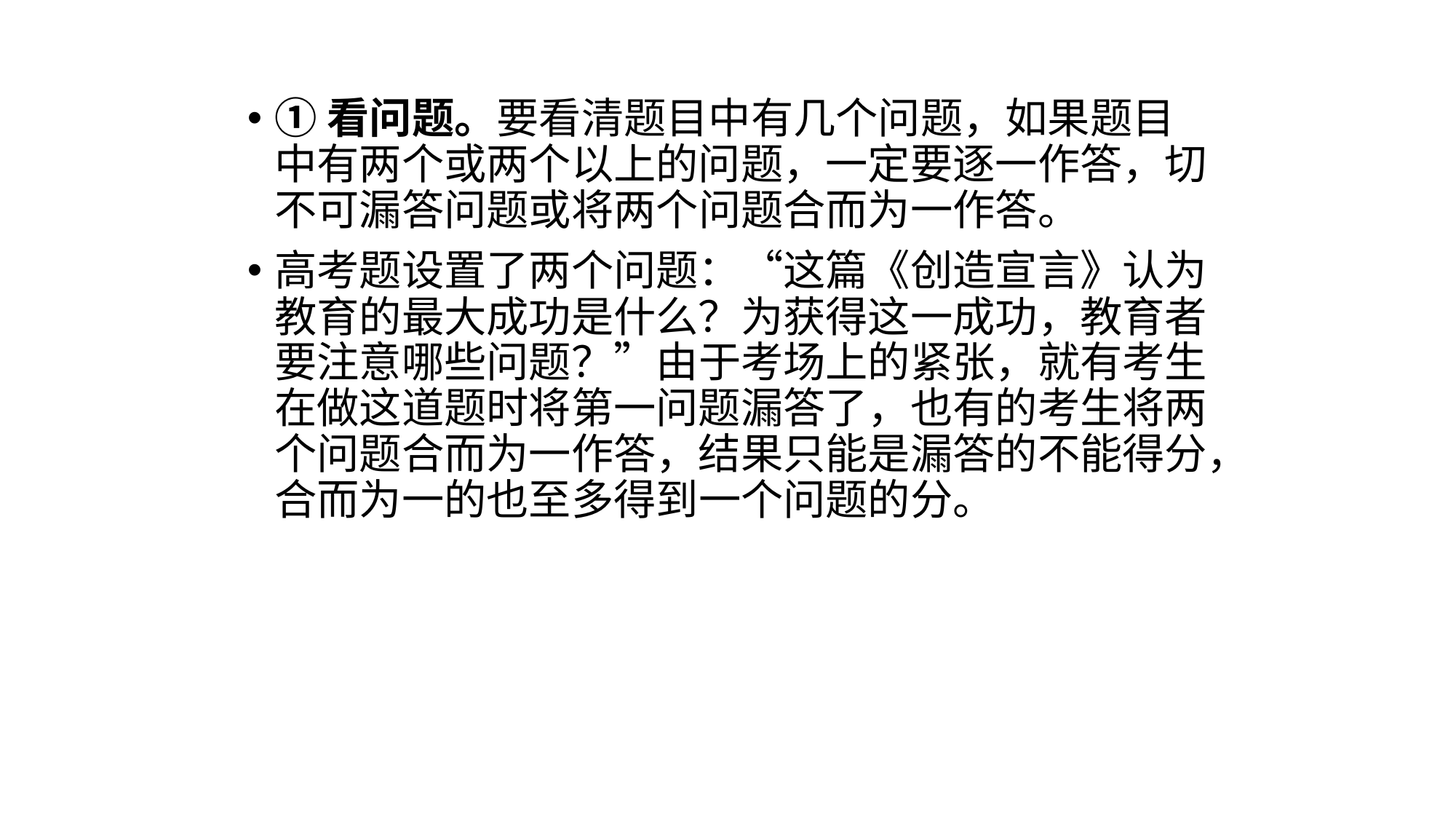

①看问题。要看清题目中有几个问题，如果题目中有两个或两个以上的问题，一定要逐一作答，切不可漏答问题或将两个问题合而为一作答。
高考题设置了两个问题：“这篇《创造宣言》认为教育的最大成功是什么？为获得这一成功，教育者要注意哪些问题？”由于考场上的紧张，就有考生在做这道题时将第一问题漏答了，也有的考生将两个问题合而为一作答，结果只能是漏答的不能得分，合而为一的也至多得到一个问题的分。